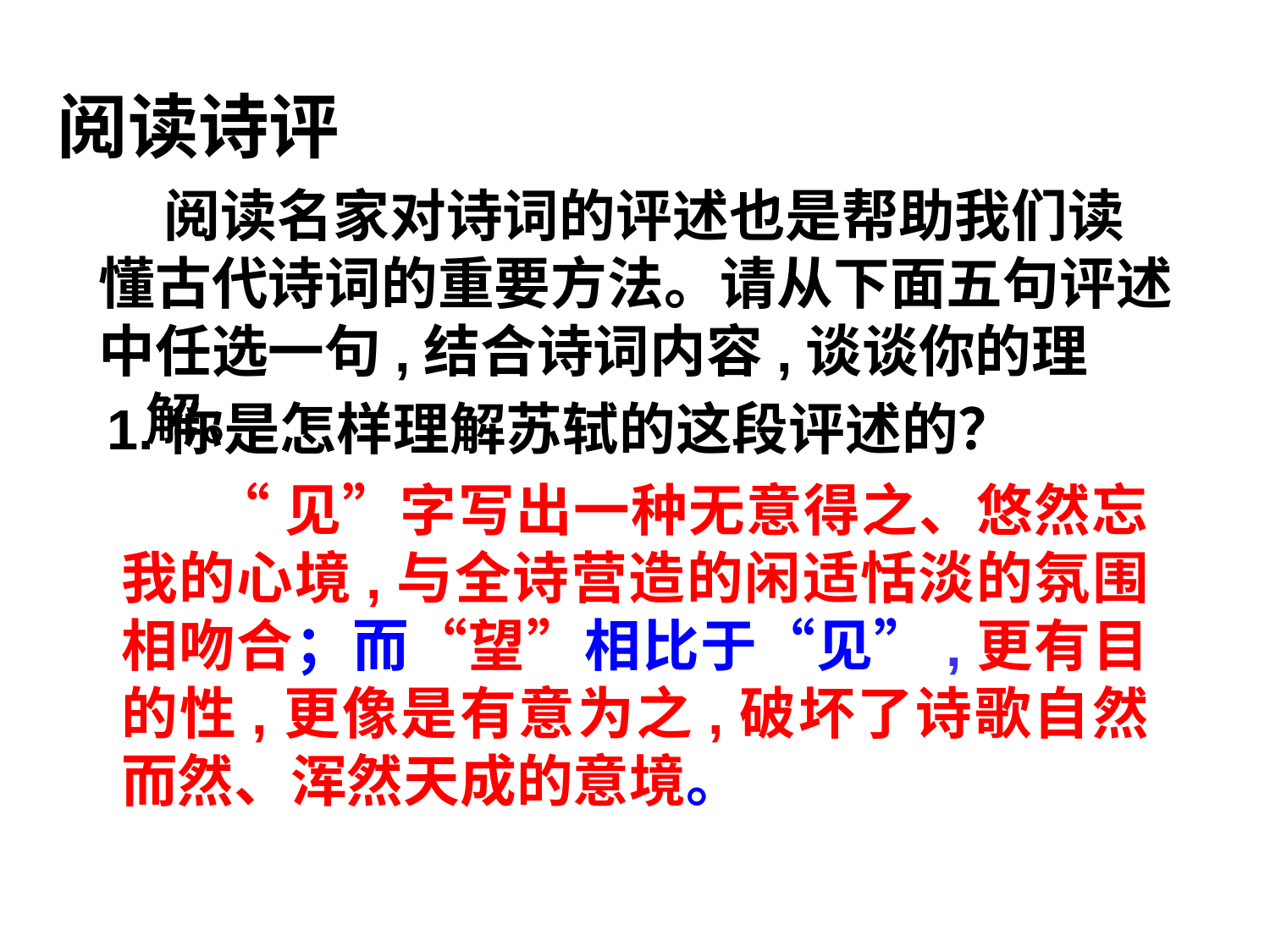

阅读诗评
    阅读名家对诗词的评述也是帮助我们读
懂古代诗词的重要方法。请从下面五句评述
中任选一句,结合诗词内容,谈谈你的理解。
1.你是怎样理解苏轼的这段评述的？
  “见”字写出一种无意得之、悠然忘我的心境,与全诗营造的闲适恬淡的氛围相吻合；而“望”相比于“见”,更有目的性,更像是有意为之,破坏了诗歌自然而然、浑然天成的意境。